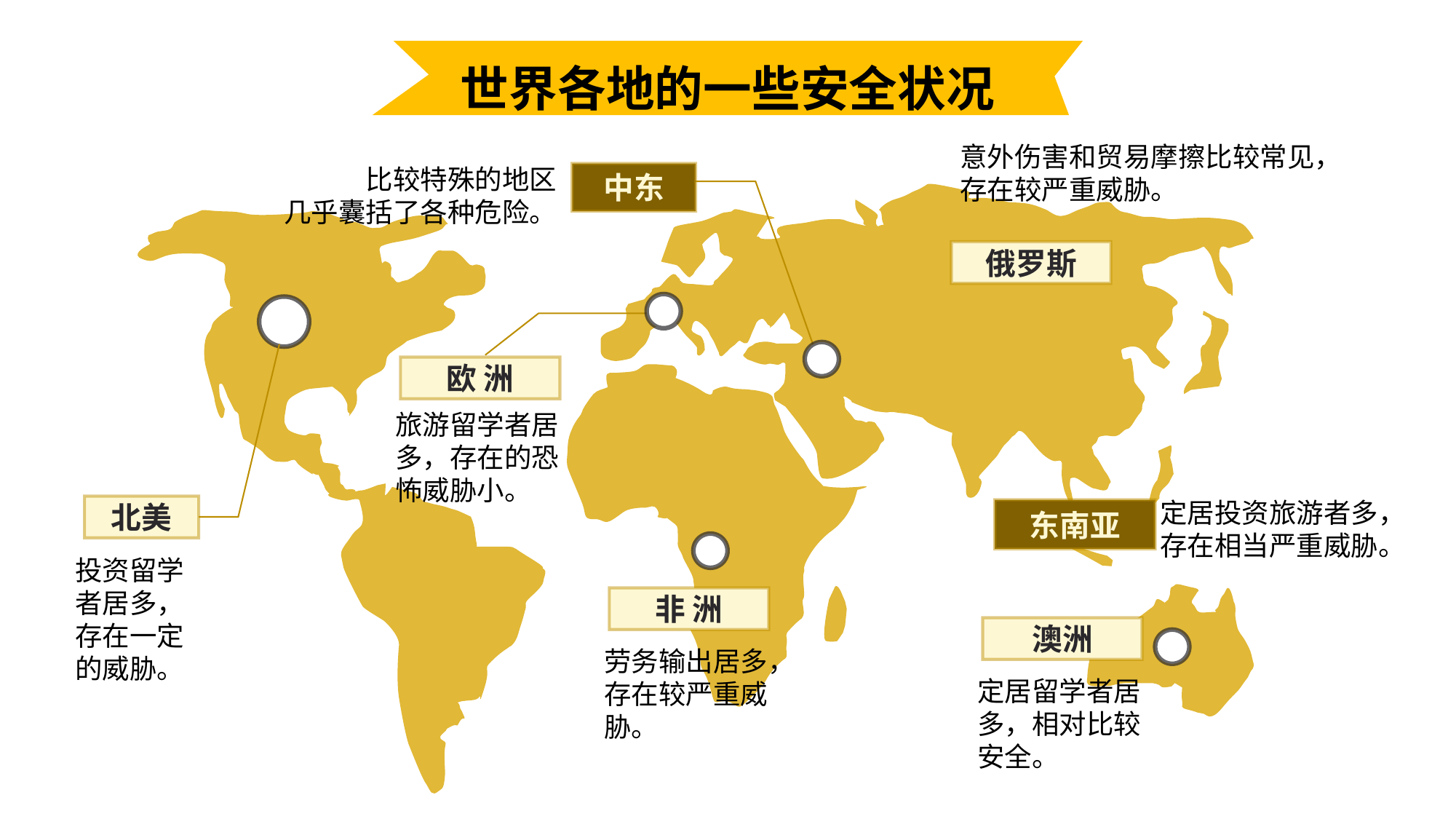

世界各地的一些安全状况
意外伤害和贸易摩擦比较常见，存在较严重威胁。
比较特殊的地区
几乎囊括了各种危险。
中东

俄罗斯

欧 洲
旅游留学者居多，存在的恐怖威胁小。
定居投资旅游者多，存在相当严重威胁。
北美
东南亚

投资留学者居多，存在一定的威胁。
非 洲
澳洲

劳务输出居多，存在较严重威胁。
定居留学者居多，相对比较安全。